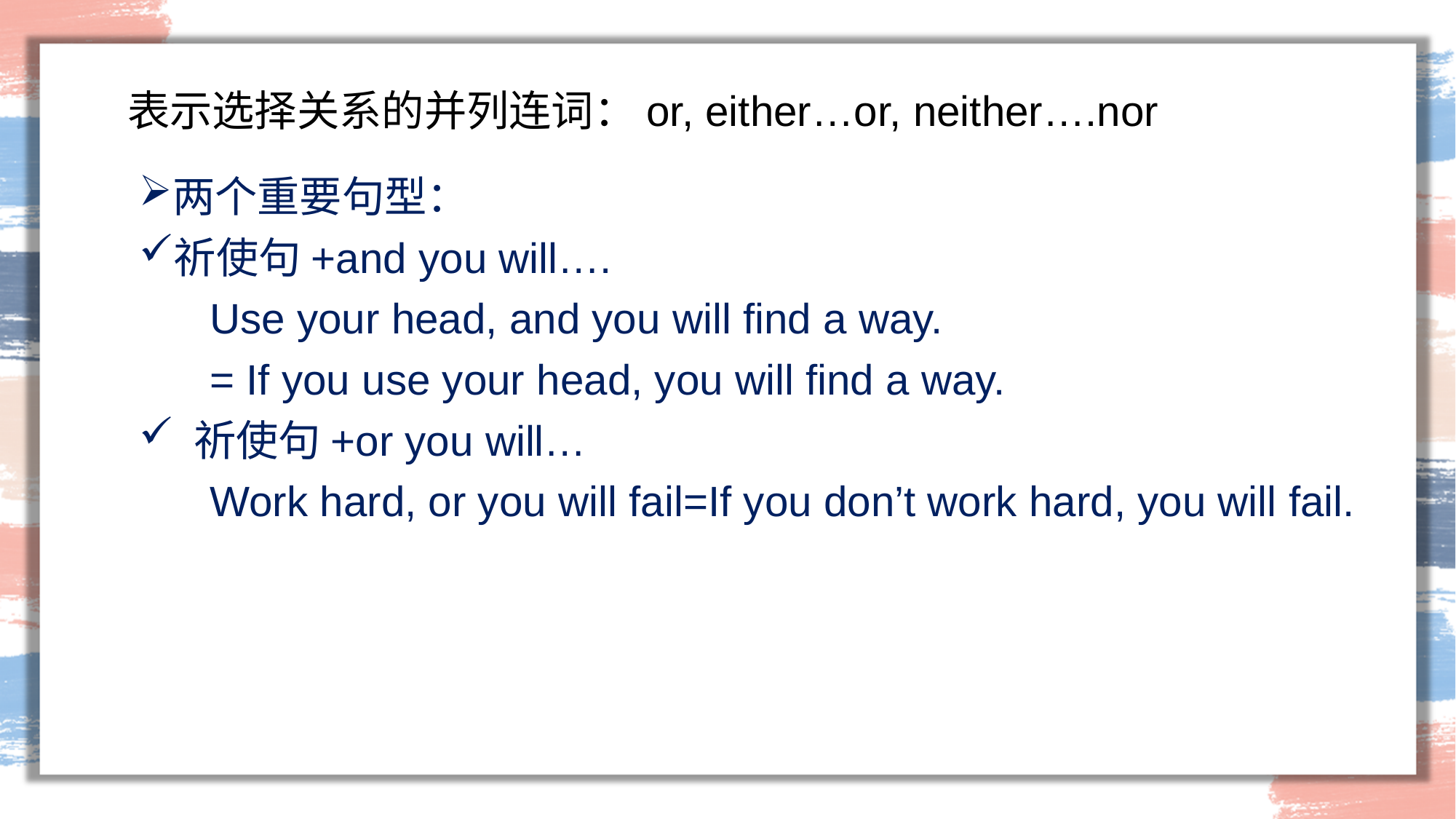

表示选择关系的并列连词：or, either…or, neither….nor

两个重要句型：
祈使句+and you will….
      Use your head, and you will find a way.
      = If you use your head, you will find a way.
 祈使句+or you will…
      Work hard, or you will fail=If you don’t work hard, you will fail.